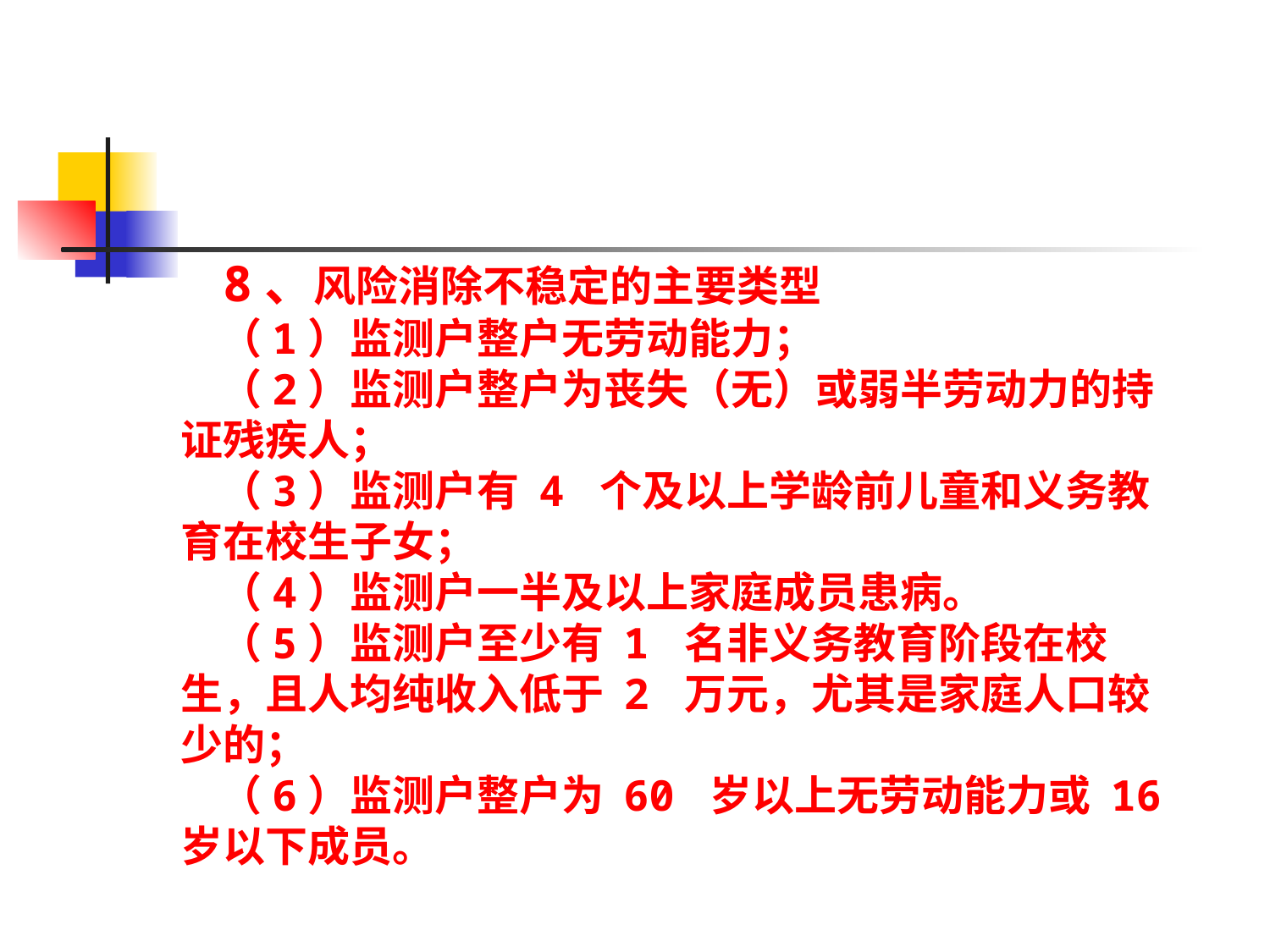

8、风险消除不稳定的主要类型
   （1）监测户整户无劳动能力；
   （2）监测户整户为丧失（无）或弱半劳动力的持证残疾人；
   （3）监测户有 4 个及以上学龄前儿童和义务教育在校生子女；
   （4）监测户一半及以上家庭成员患病。
   （5）监测户至少有 1 名非义务教育阶段在校生，且人均纯收入低于 2 万元，尤其是家庭人口较少的；
   （6）监测户整户为 60 岁以上无劳动能力或 16 岁以下成员。